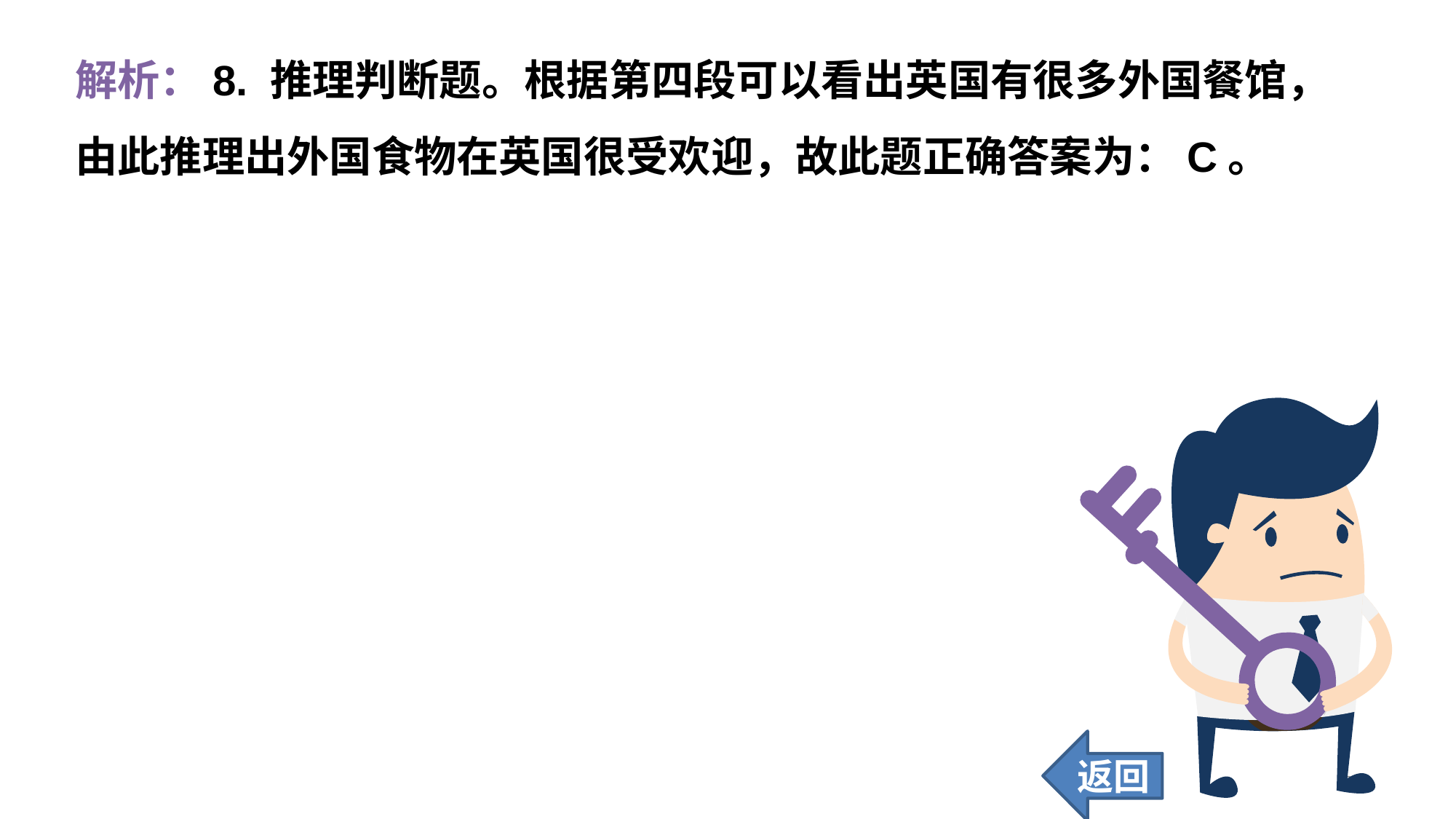

解析：8. 推理判断题。根据第四段可以看出英国有很多外国餐馆，由此推理出外国食物在英国很受欢迎，故此题正确答案为：C。

返回
254